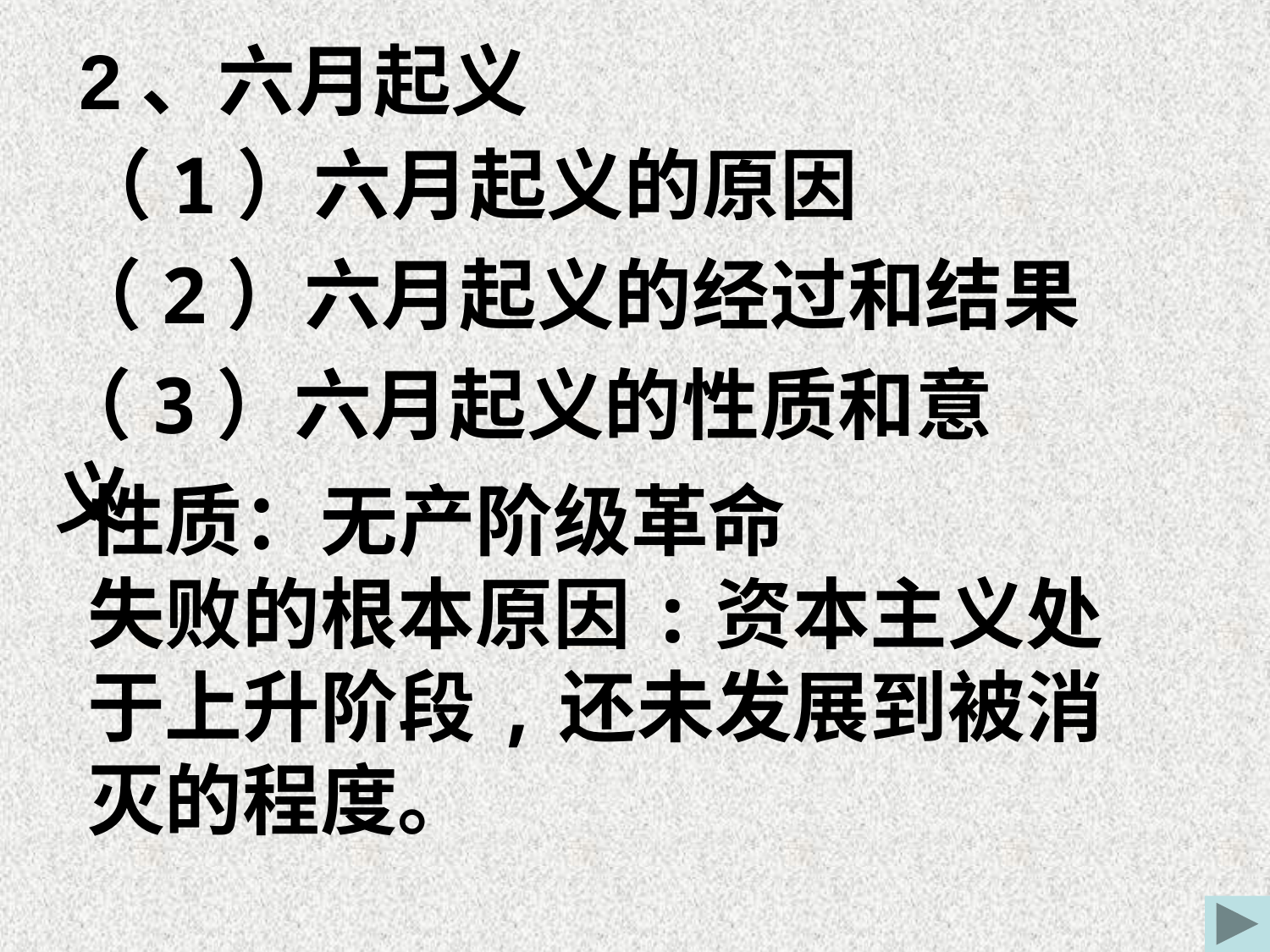

2、六月起义
（1）六月起义的原因
（2）六月起义的经过和结果
（3）六月起义的性质和意义
性质：无产阶级革命
失败的根本原因:资本主义处于上升阶段,还未发展到被消灭的程度。